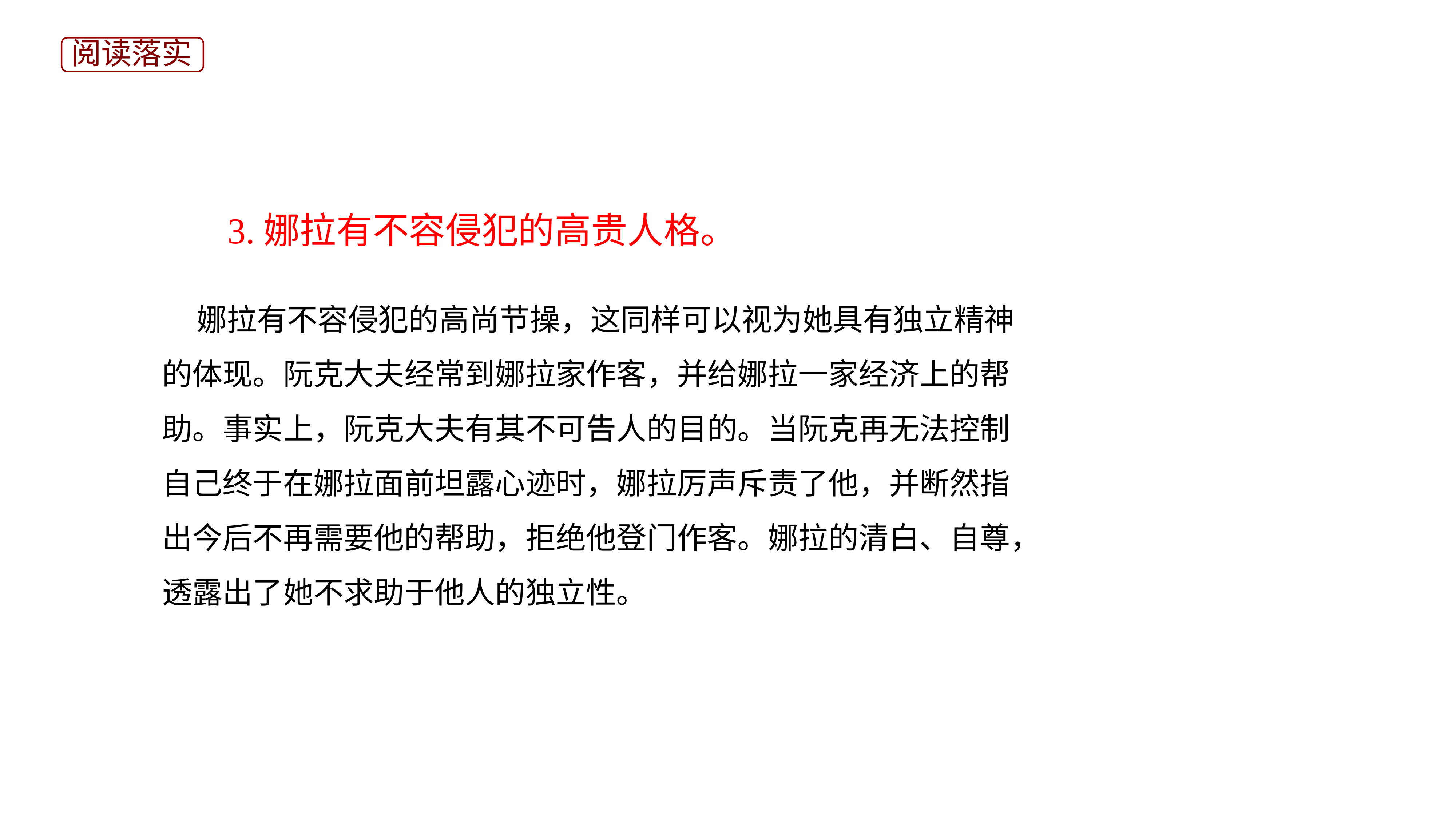

阅读落实

    3.娜拉有不容侵犯的高贵人格。
    娜拉有不容侵犯的高尚节操，这同样可以视为她具有独立精神的体现。阮克大夫经常到娜拉家作客，并给娜拉一家经济上的帮助。事实上，阮克大夫有其不可告人的目的。当阮克再无法控制自己终于在娜拉面前坦露心迹时，娜拉厉声斥责了他，并断然指出今后不再需要他的帮助，拒绝他登门作客。娜拉的清白、自尊，透露出了她不求助于他人的独立性。